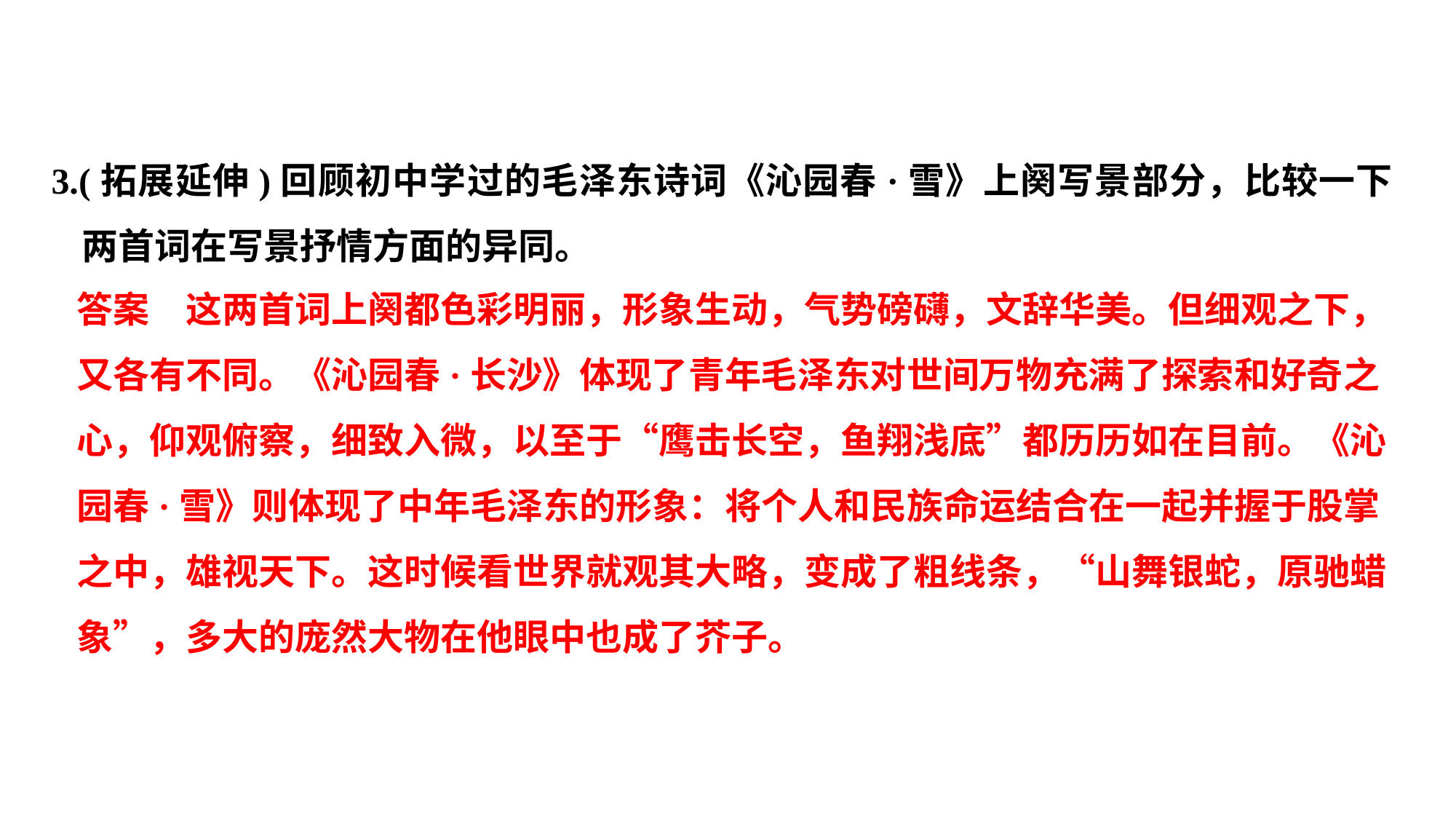

3.(拓展延伸)回顾初中学过的毛泽东诗词《沁园春·雪》上阕写景部分，比较一下两首词在写景抒情方面的异同。
答案　这两首词上阕都色彩明丽，形象生动，气势磅礴，文辞华美。但细观之下，又各有不同。《沁园春·长沙》体现了青年毛泽东对世间万物充满了探索和好奇之心，仰观俯察，细致入微，以至于“鹰击长空，鱼翔浅底”都历历如在目前。《沁园春·雪》则体现了中年毛泽东的形象：将个人和民族命运结合在一起并握于股掌之中，雄视天下。这时候看世界就观其大略，变成了粗线条，“山舞银蛇，原驰蜡象”，多大的庞然大物在他眼中也成了芥子。